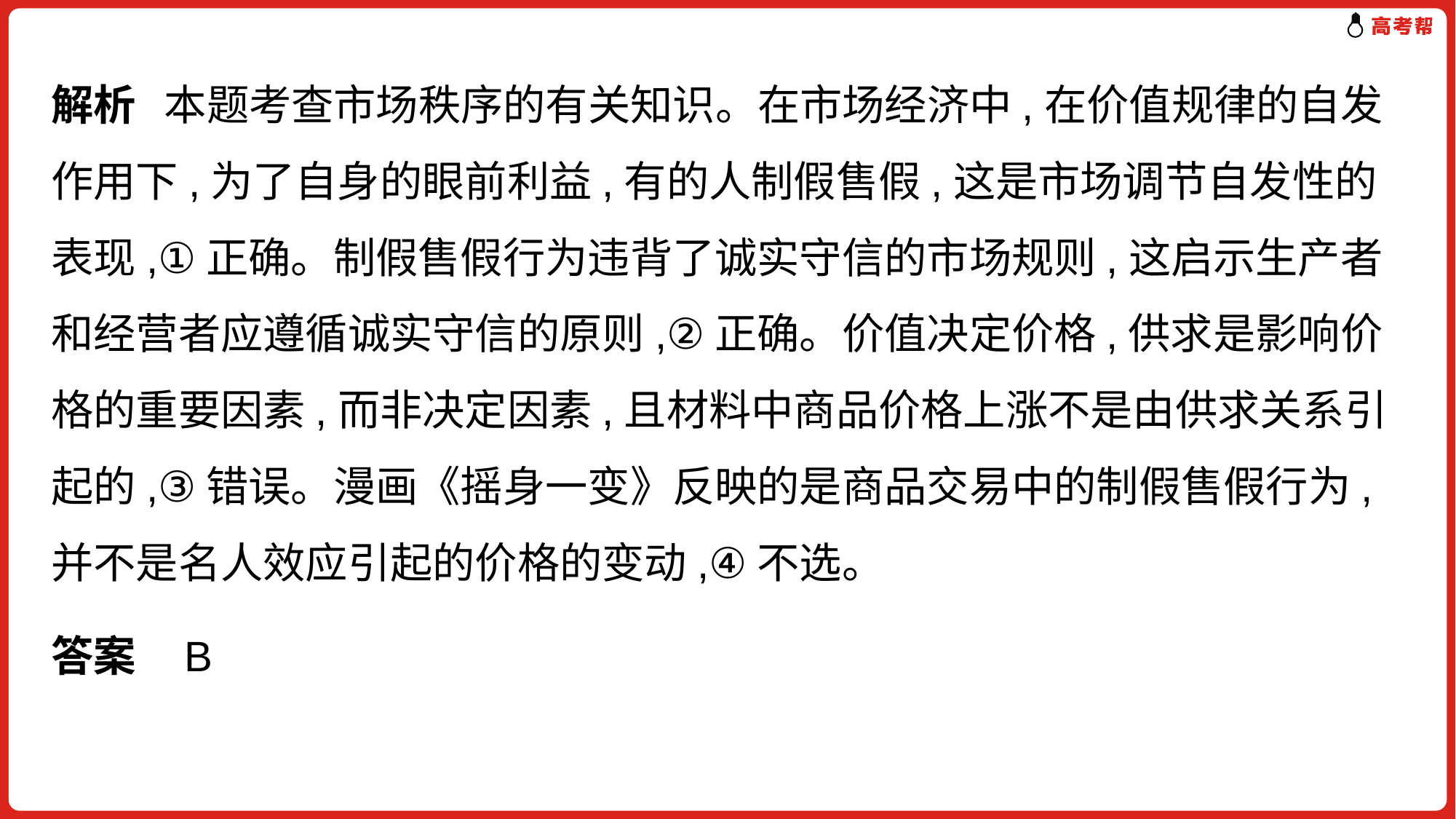

# 解析   本题考查市场秩序的有关知识。在市场经济中,在价值规律的自发作用下,为了自身的眼前利益,有的人制假售假,这是市场调节自发性的表现,①正确。制假售假行为违背了诚实守信的市场规则,这启示生产者和经营者应遵循诚实守信的原则,②正确。价值决定价格,供求是影响价格的重要因素,而非决定因素,且材料中商品价格上涨不是由供求关系引起的,③错误。漫画《摇身一变》反映的是商品交易中的制假售假行为,并不是名人效应引起的价格的变动,④不选。
答案    B